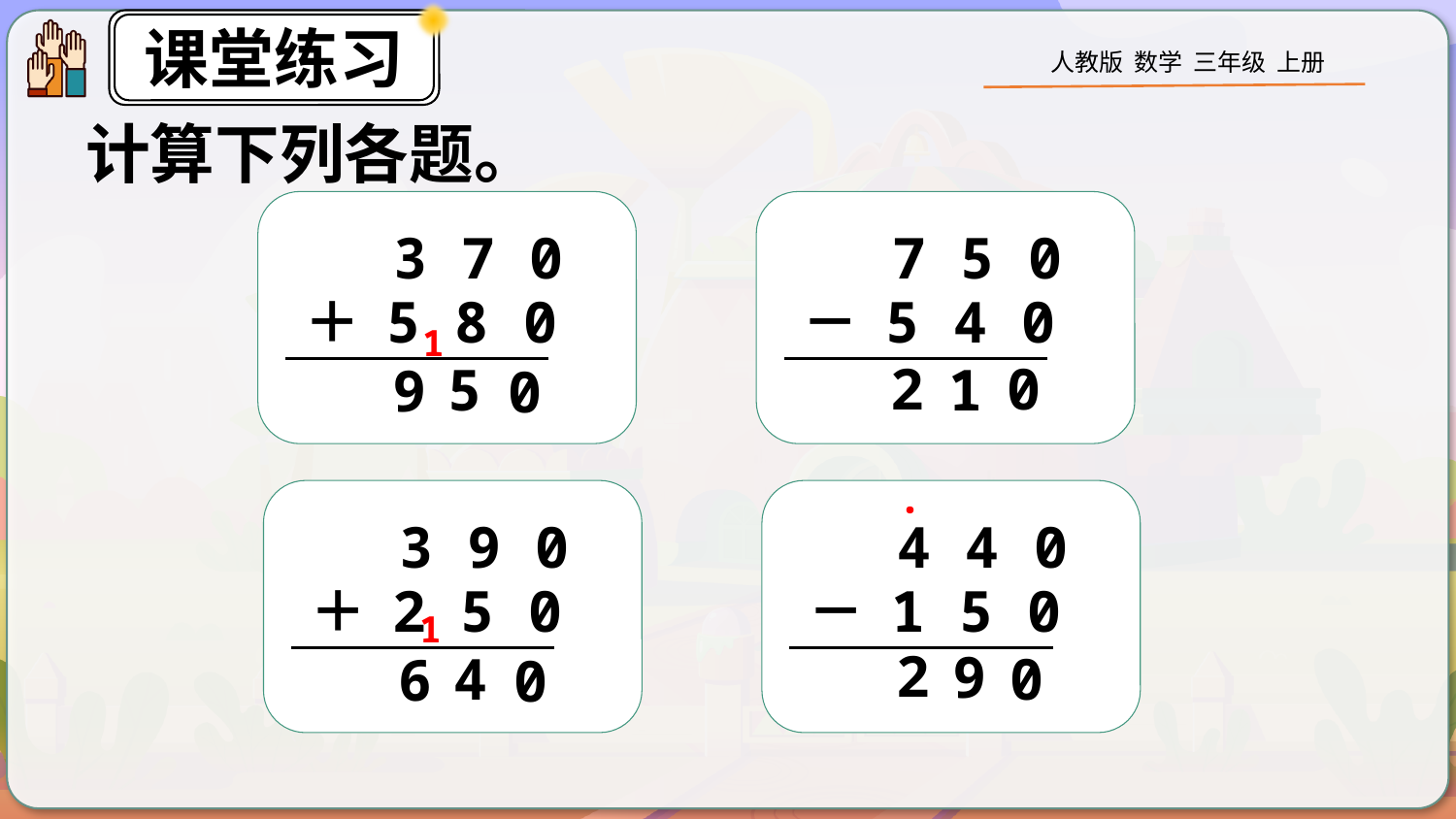

计算下列各题。

3 7 0
 ＋ 5 8 0

7 5 0
 － 5 4 0
1
2
0
5
1
9
0
·

3 9 0
 ＋ 2 5 0

4 4 0
 － 1 5 0
1
2
9
4
0
6
0